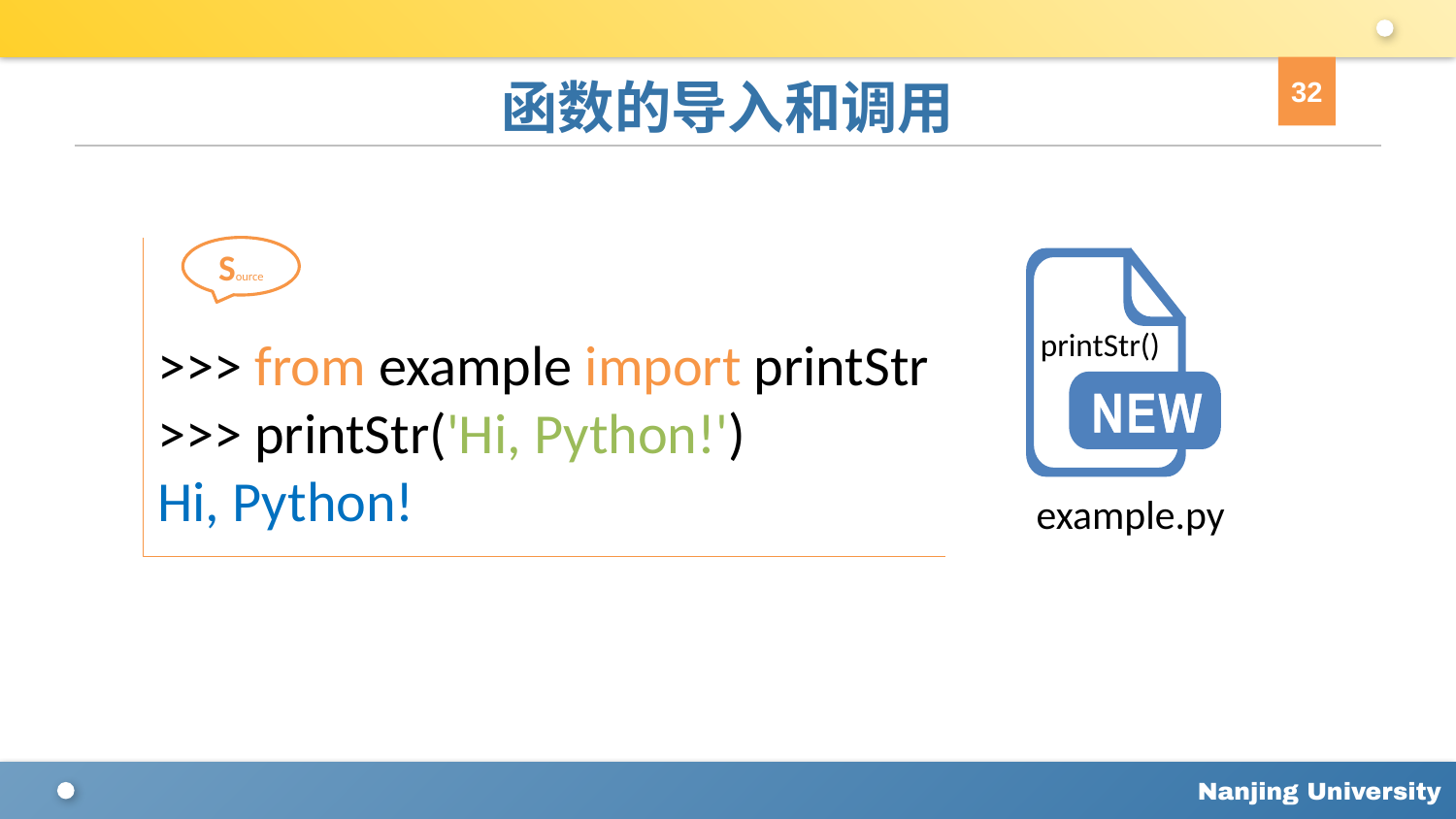

32
# 函数的导入和调用
Source

>>> from example import printStr
>>> printStr('Hi, Python!')
Hi, Python!

printStr()
example.py